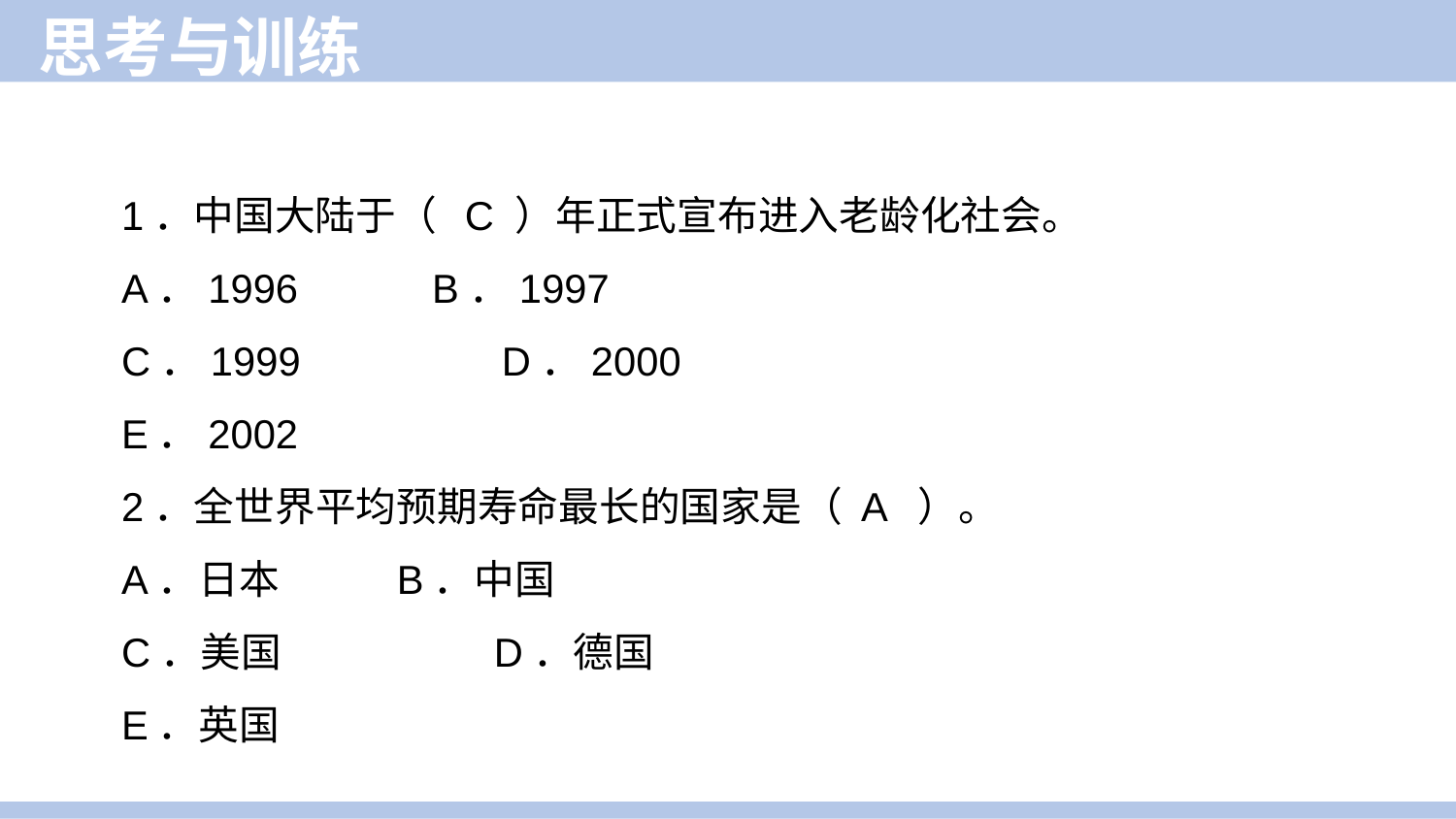

思考与训练
1．中国大陆于（  C ）年正式宣布进入老龄化社会。
A．1996            B．1997
C．1999	        D．2000
E．2002
2．全世界平均预期寿命最长的国家是（ A  ）。
A．日本            B．中国
C．美国	        D．德国
E．英国